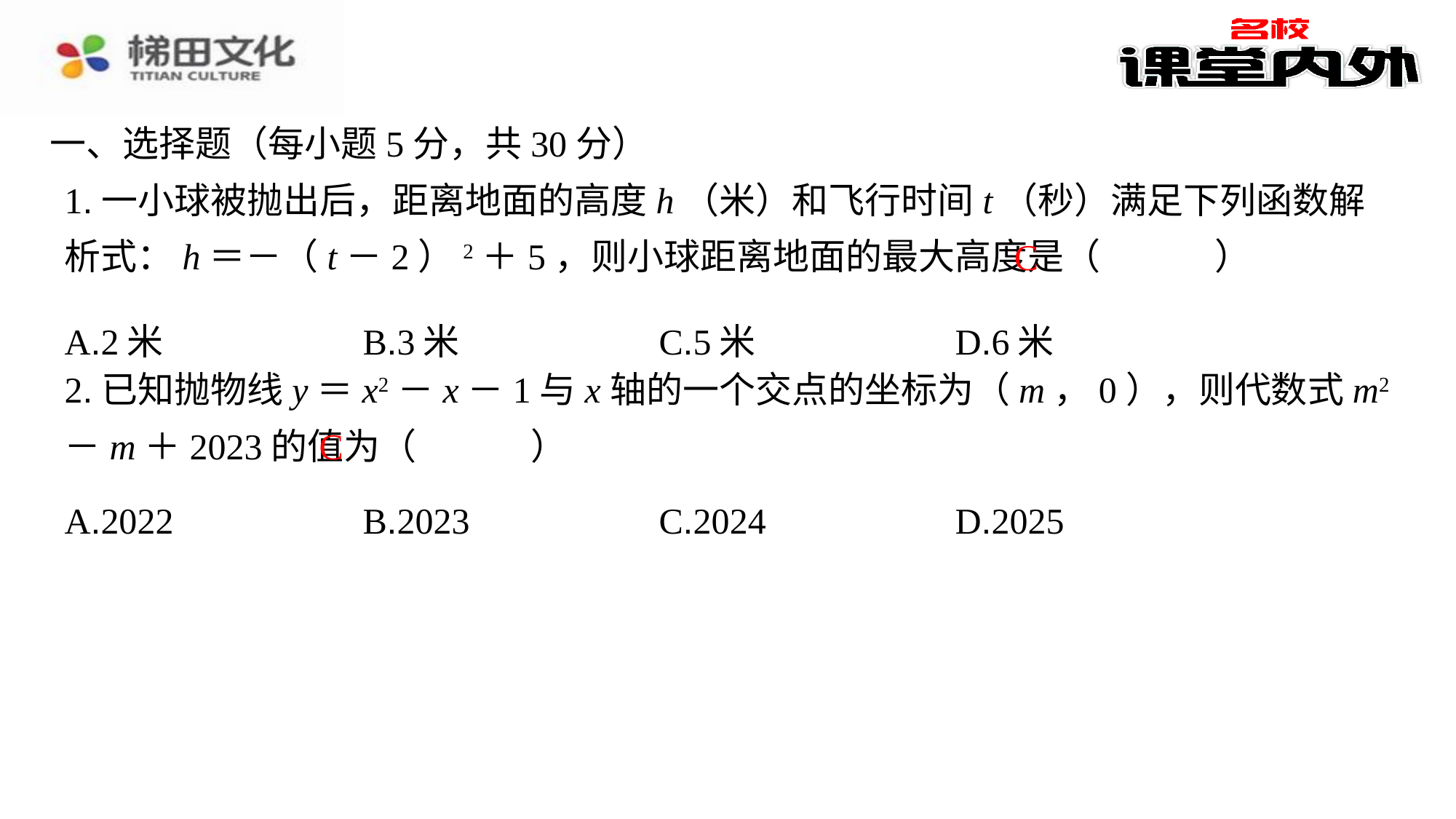

一、选择题（每小题5分，共30分）
1.一小球被抛出后，距离地面的高度h（米）和飞行时间t（秒）满足下列函数解析式：h＝－（t－2）2＋5，则小球距离地面的最大高度是（　C　）
C
| A.2米 | B.3米 | C.5米 | D.6米 |
| --- | --- | --- | --- |
2.已知抛物线y＝x2－x－1与x轴的一个交点的坐标为（m，0），则代数式m2－m＋2023的值为（　C　）
C
| A.2022 | B.2023 | C.2024 | D.2025 |
| --- | --- | --- | --- |